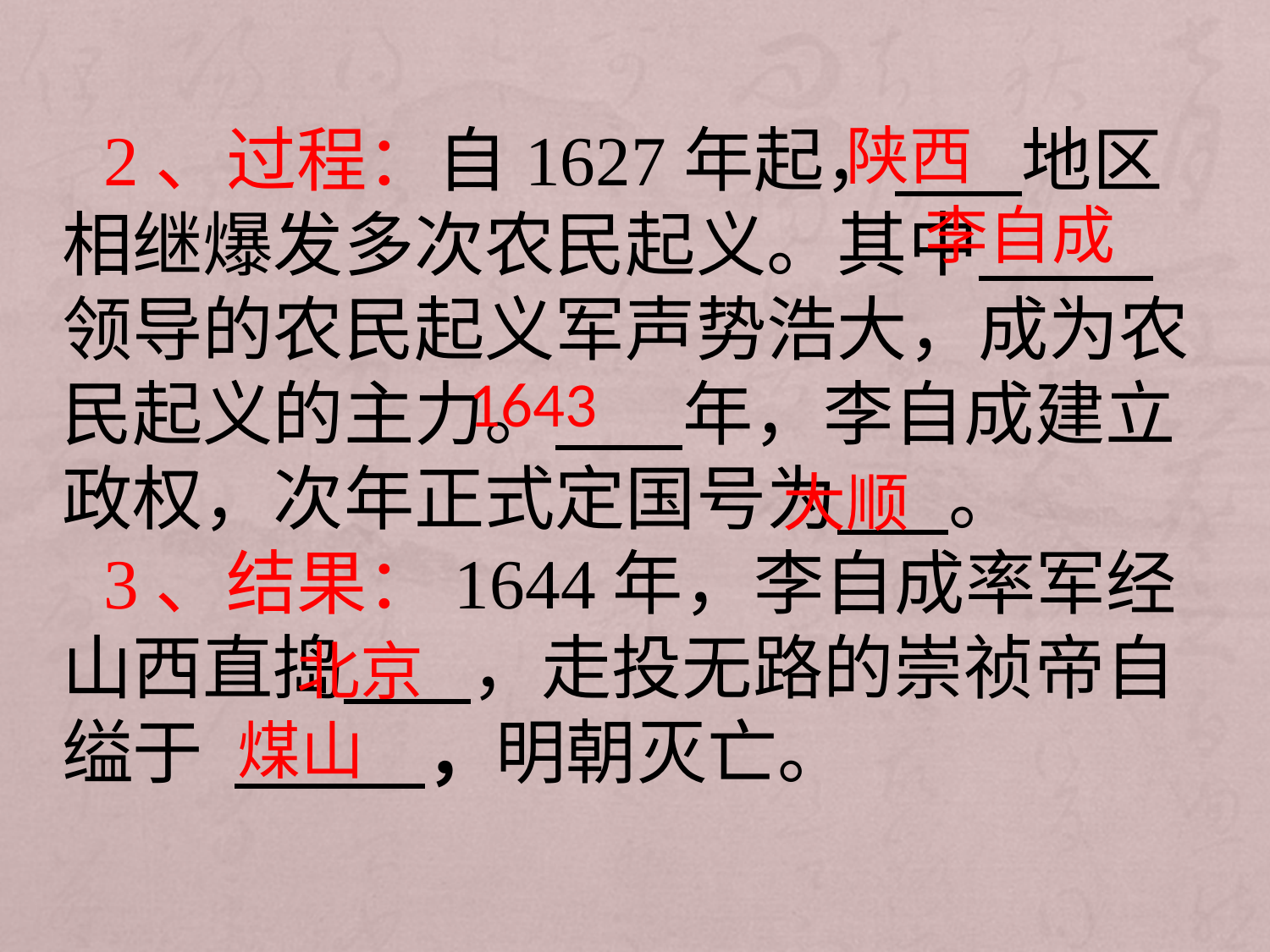

2、过程：自1627年起，        地区相继爆发多次农民起义。其中            领导的农民起义军声势浩大，成为农民起义的主力。        年，李自成建立政权，次年正式定国号为       。
3、结果：1644年，李自成率军经山西直捣        ，走投无路的崇祯帝自缢于              ，明朝灭亡。
陕西
   李自成
1643
     大顺
     北京
     煤山